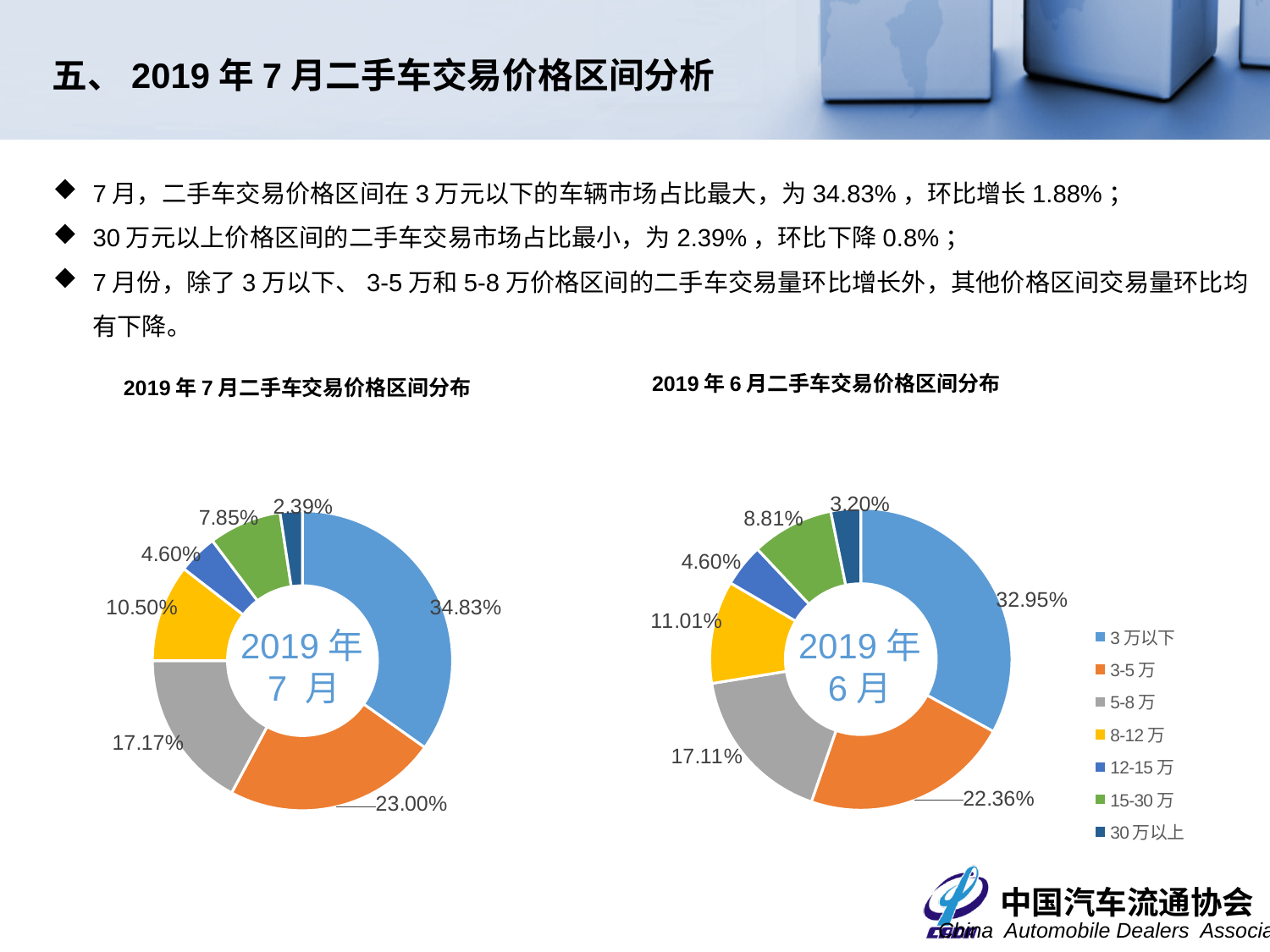

五、2019年7月二手车交易价格区间分析
7月，二手车交易价格区间在3万元以下的车辆市场占比最大，为34.83%，环比增长1.88%；
30万元以上价格区间的二手车交易市场占比最小，为2.39%，环比下降0.8%；
7月份，除了3万以下、3-5万和5-8万价格区间的二手车交易量环比增长外，其他价格区间交易量环比均有下降。

### Chart: 2019年6月二手车交易价格区间分布

| Category |  |
|---|---|
| 3万以下 | 0.3295283413977776 |
| 3-5万 | 0.22357669241942238 |
| 5-8万 | 0.17107315030163694 |
| 8-12万 | 0.11005961451065309 |
| 12-15万 | 0.045695547179226706 |
| 15-30万 | 0.08809402874684774 |
| 30万以上 | 0.031972625444435535 |

### Chart: 2019年7月二手车交易价格区间分布

| Category |  |
|---|---|
| 3万以下 | 0.34831215376638497 |
| 3-5万 | 0.22996734374573605 |
| 5-8万 | 0.1716863908016701 |
| 8-12万 | 0.10499122192608225 |
| 12-15万 | 0.0425622879390174 |
| 15-30万 | 0.07854784277696415 |
| 30万以上 | 0.02393275904414507 |
2019年7 月
2019年
6月